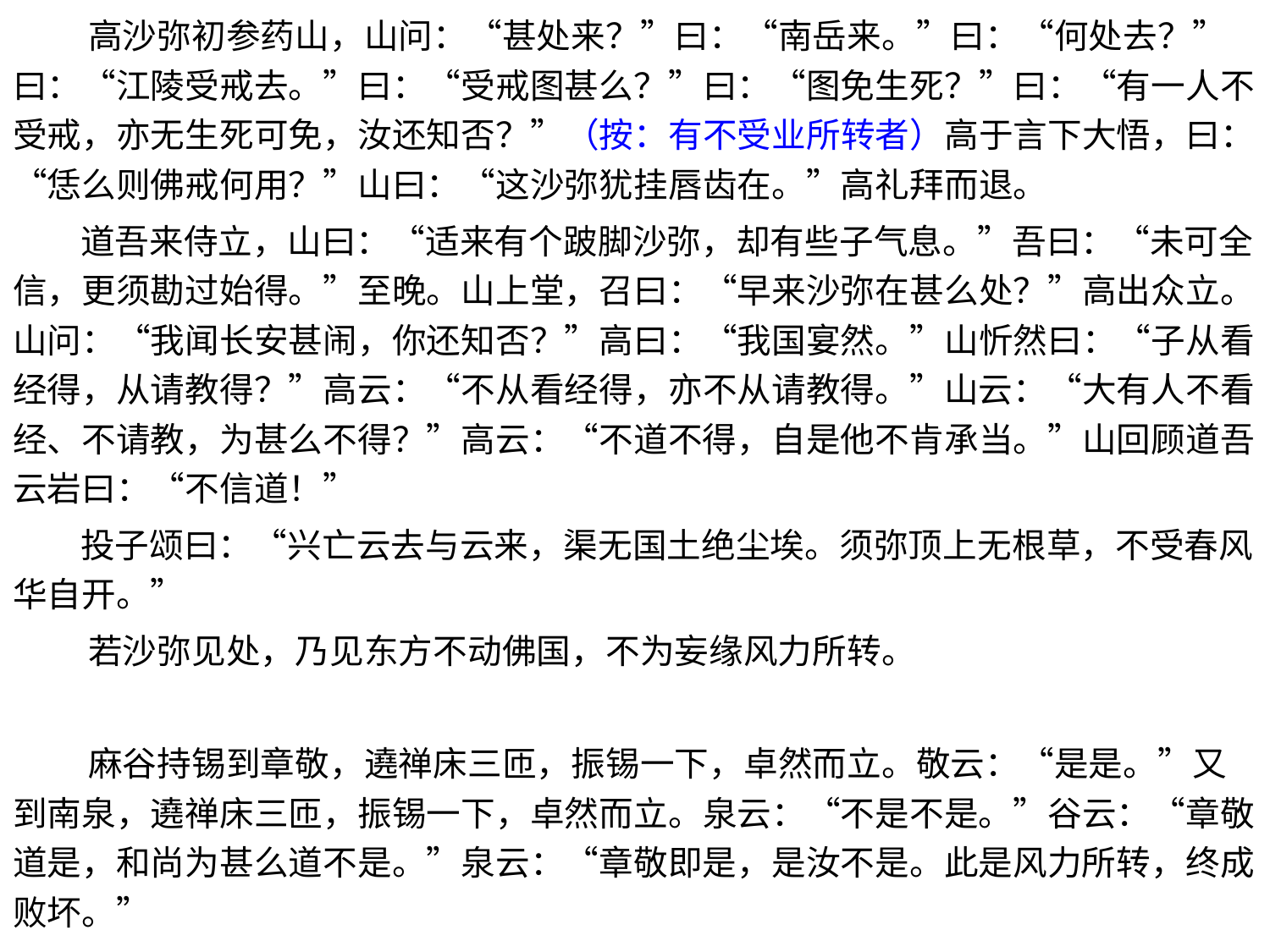

高沙弥初参药山，山问：“甚处来？”曰：“南岳来。”曰：“何处去？”曰：“江陵受戒去。”曰：“受戒图甚么？”曰：“图免生死？”曰：“有一人不受戒，亦无生死可免，汝还知否？”（按：有不受业所转者）高于言下大悟，曰：“恁么则佛戒何用？”山曰：“这沙弥犹挂唇齿在。”高礼拜而退。
        道吾来侍立，山曰：“适来有个跛脚沙弥，却有些子气息。”吾曰：“未可全信，更须勘过始得。”至晚。山上堂，召曰：“早来沙弥在甚么处？”高出众立。山问：“我闻长安甚闹，你还知否？”高曰：“我国宴然。”山忻然曰：“子从看经得，从请教得？”高云：“不从看经得，亦不从请教得。”山云：“大有人不看经、不请教，为甚么不得？”高云：“不道不得，自是他不肯承当。”山回顾道吾云岩曰：“不信道！”
        投子颂曰：“兴亡云去与云来，渠无国土绝尘埃。须弥顶上无根草，不受春风华自开。”
         若沙弥见处，乃见东方不动佛国，不为妄缘风力所转。

         麻谷持锡到章敬，遶禅床三匝，振锡一下，卓然而立。敬云：“是是。”又到南泉，遶禅床三匝，振锡一下，卓然而立。泉云：“不是不是。”谷云：“章敬道是，和尚为甚么道不是。”泉云：“章敬即是，是汝不是。此是风力所转，终成败坏。”